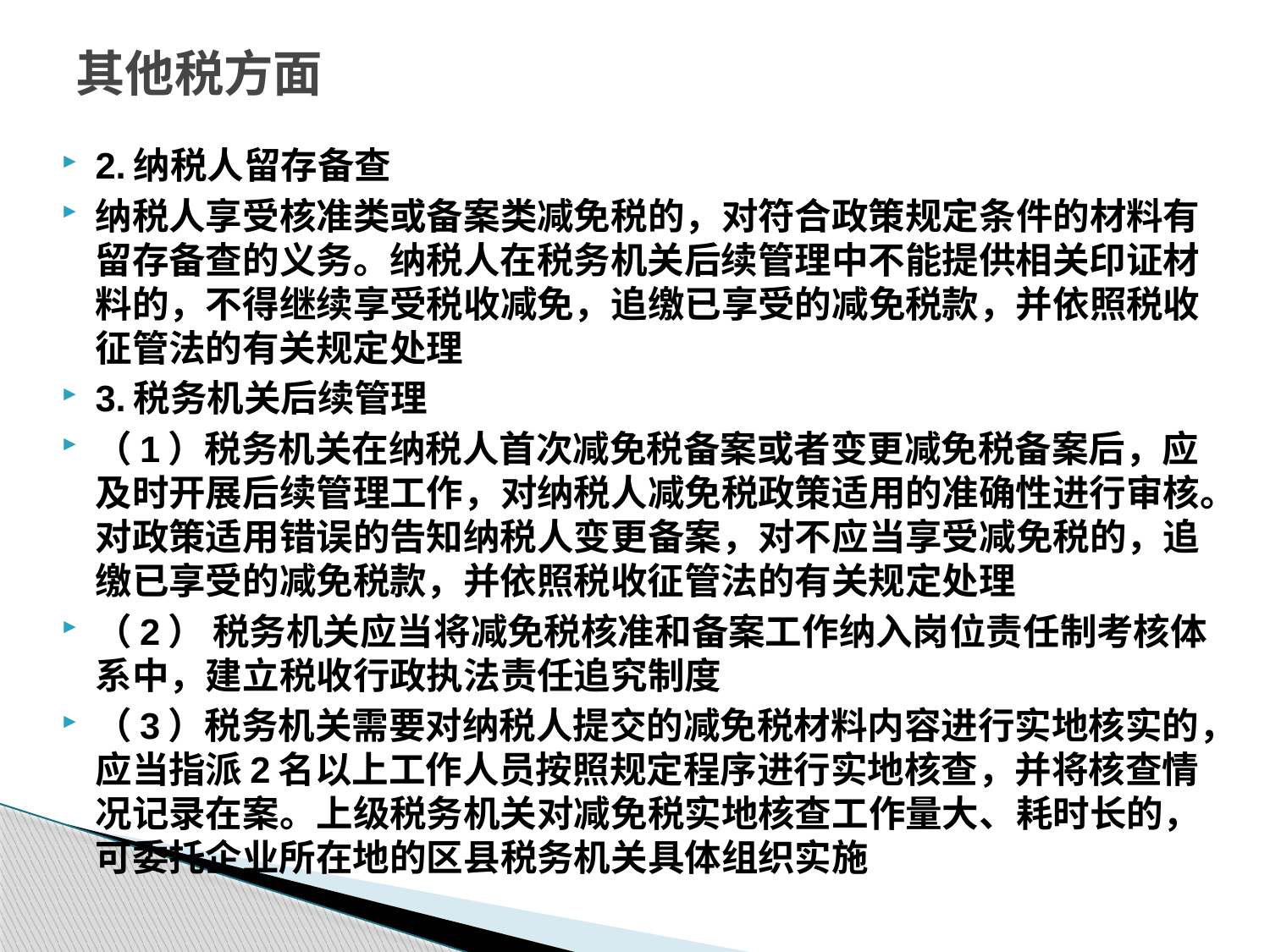

# 其他税方面
2.纳税人留存备查
纳税人享受核准类或备案类减免税的，对符合政策规定条件的材料有留存备查的义务。纳税人在税务机关后续管理中不能提供相关印证材料的，不得继续享受税收减免，追缴已享受的减免税款，并依照税收征管法的有关规定处理
3.税务机关后续管理
（1）税务机关在纳税人首次减免税备案或者变更减免税备案后，应及时开展后续管理工作，对纳税人减免税政策适用的准确性进行审核。对政策适用错误的告知纳税人变更备案，对不应当享受减免税的，追缴已享受的减免税款，并依照税收征管法的有关规定处理
（2） 税务机关应当将减免税核准和备案工作纳入岗位责任制考核体系中，建立税收行政执法责任追究制度
（3）税务机关需要对纳税人提交的减免税材料内容进行实地核实的，应当指派2名以上工作人员按照规定程序进行实地核查，并将核查情况记录在案。上级税务机关对减免税实地核查工作量大、耗时长的，可委托企业所在地的区县税务机关具体组织实施